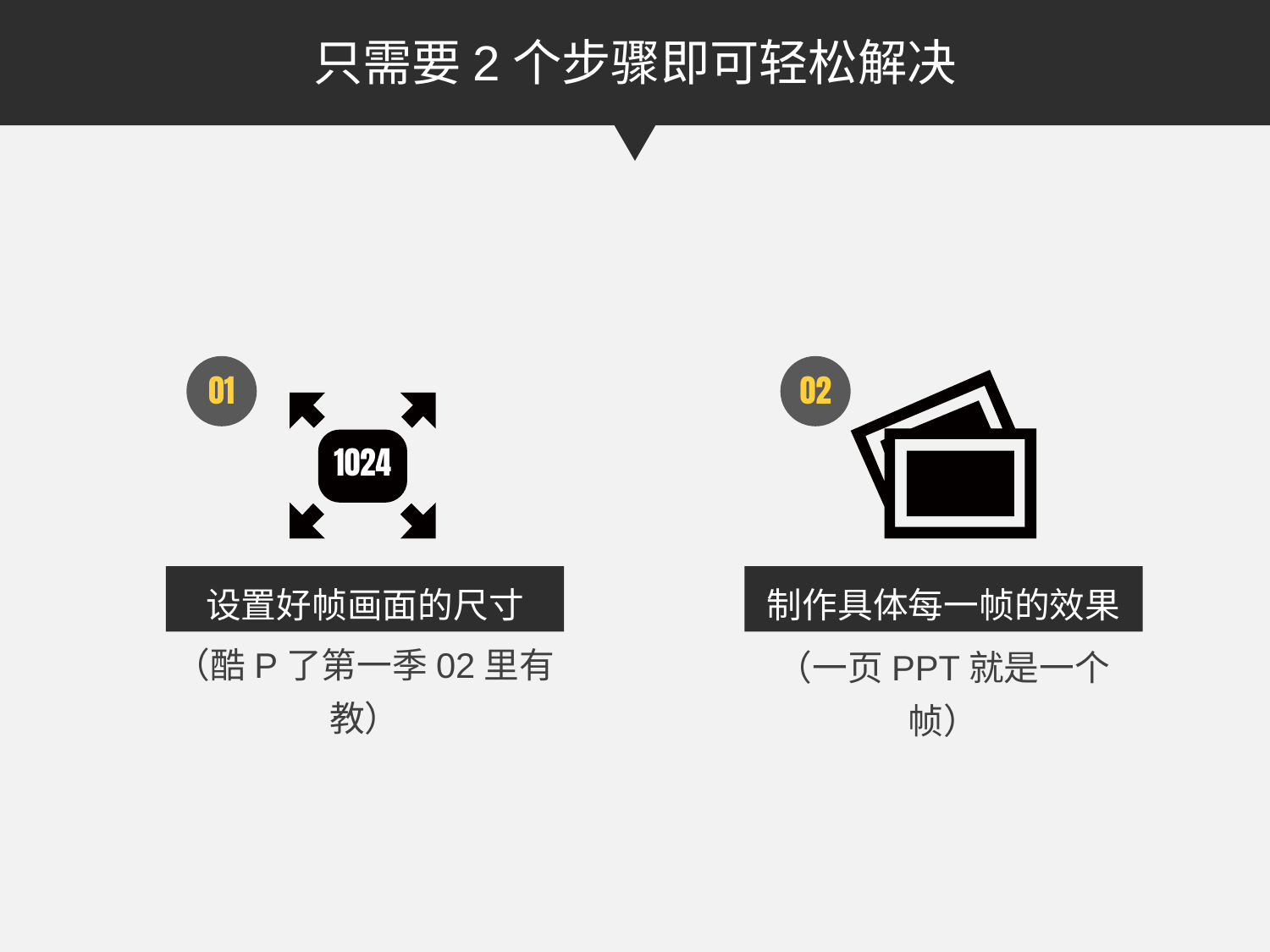

只需要2个步骤即可轻松解决

01

02

1024
设置好帧画面的尺寸
制作具体每一帧的效果
（酷P了第一季02里有教）
（一页PPT就是一个帧）